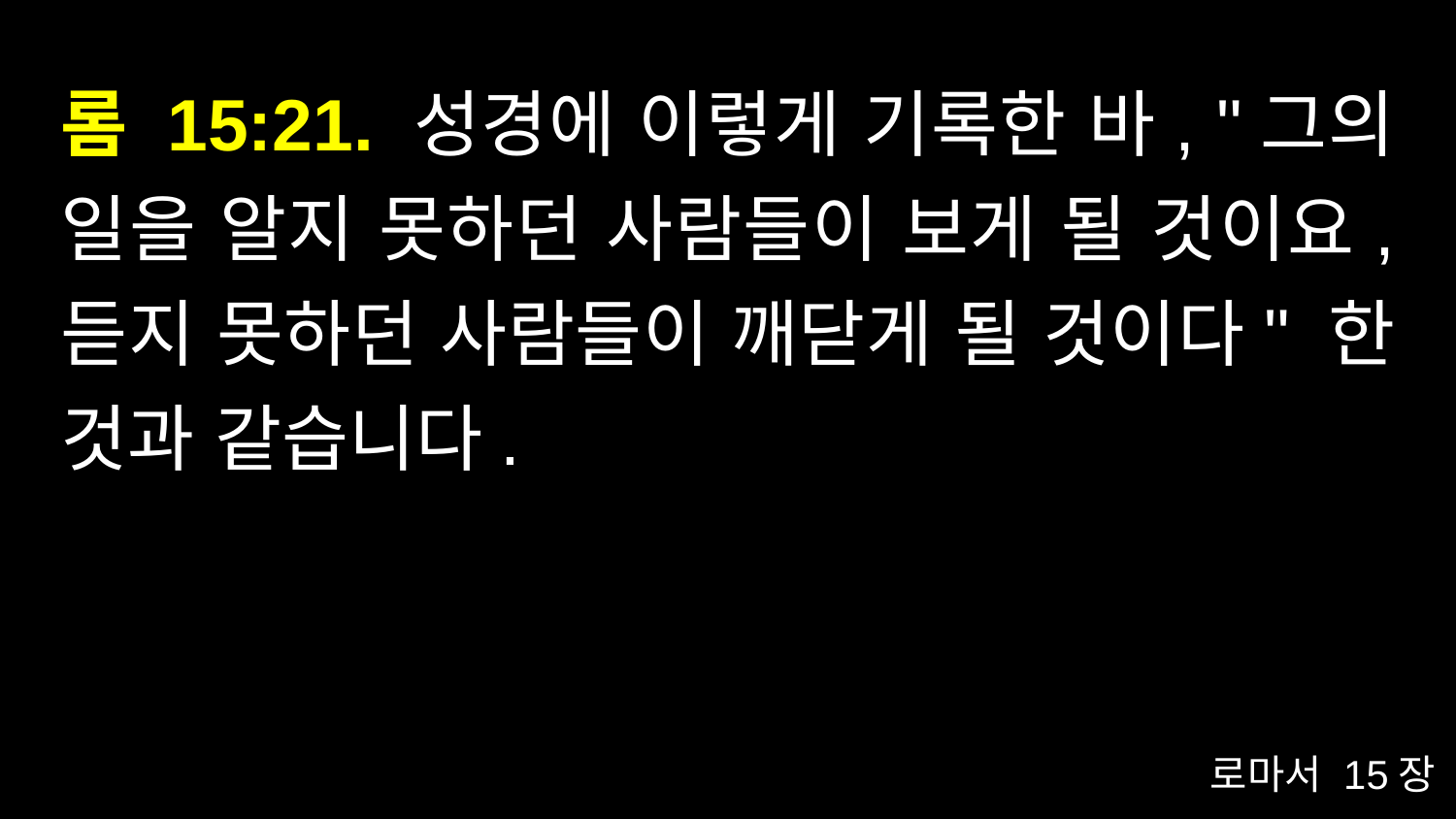

# 롬 15:21. 성경에 이렇게 기록한 바, "그의 일을 알지 못하던 사람들이 보게 될 것이요, 듣지 못하던 사람들이 깨닫게 될 것이다" 한 것과 같습니다.
로마서 15장